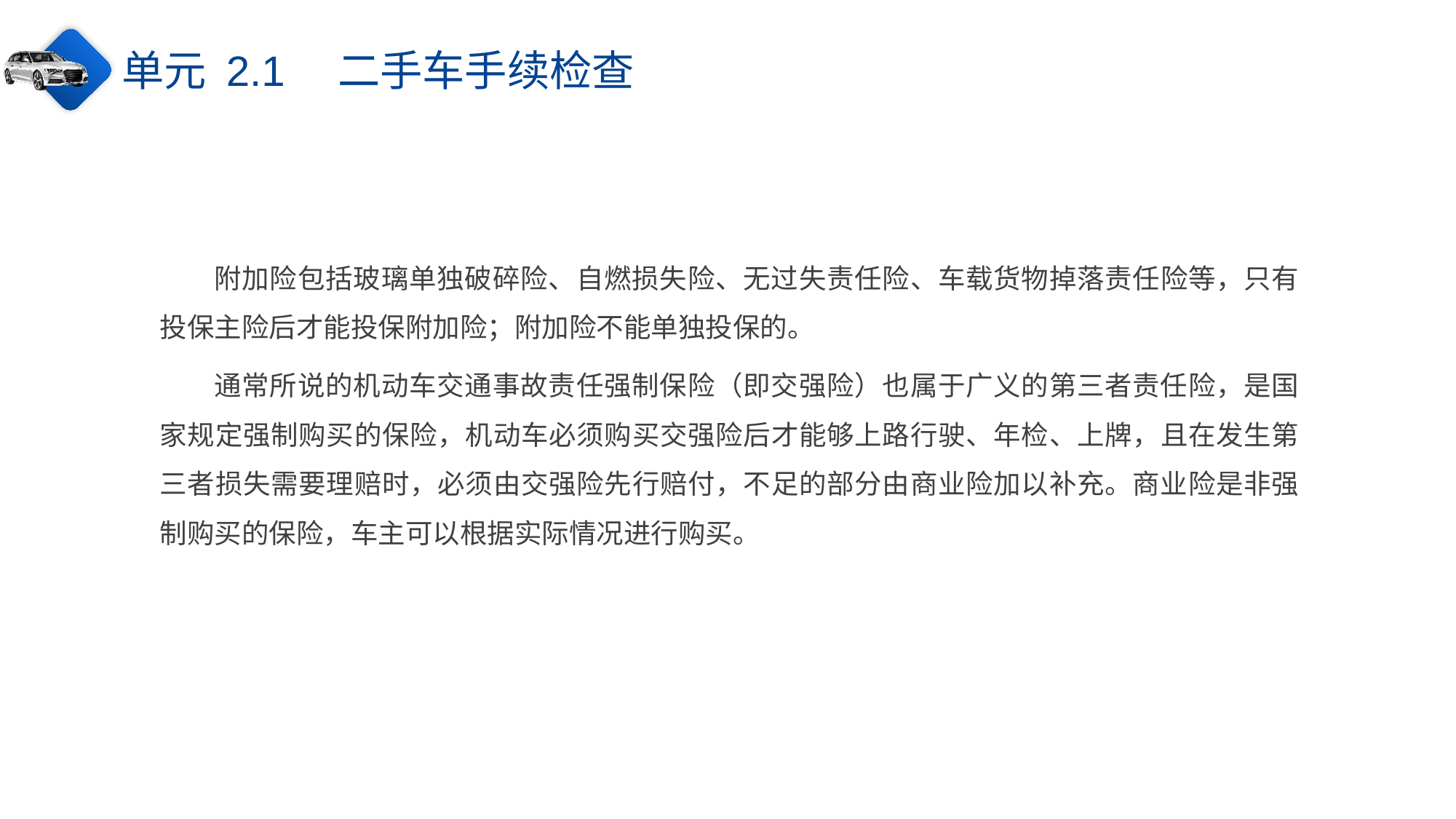

单元 2.1　二手车手续检查
附加险包括玻璃单独破碎险、自燃损失险、无过失责任险、车载货物掉落责任险等，只有投保主险后才能投保附加险；附加险不能单独投保的。
通常所说的机动车交通事故责任强制保险（即交强险）也属于广义的第三者责任险，是国家规定强制购买的保险，机动车必须购买交强险后才能够上路行驶、年检、上牌，且在发生第三者损失需要理赔时，必须由交强险先行赔付，不足的部分由商业险加以补充。商业险是非强制购买的保险，车主可以根据实际情况进行购买。